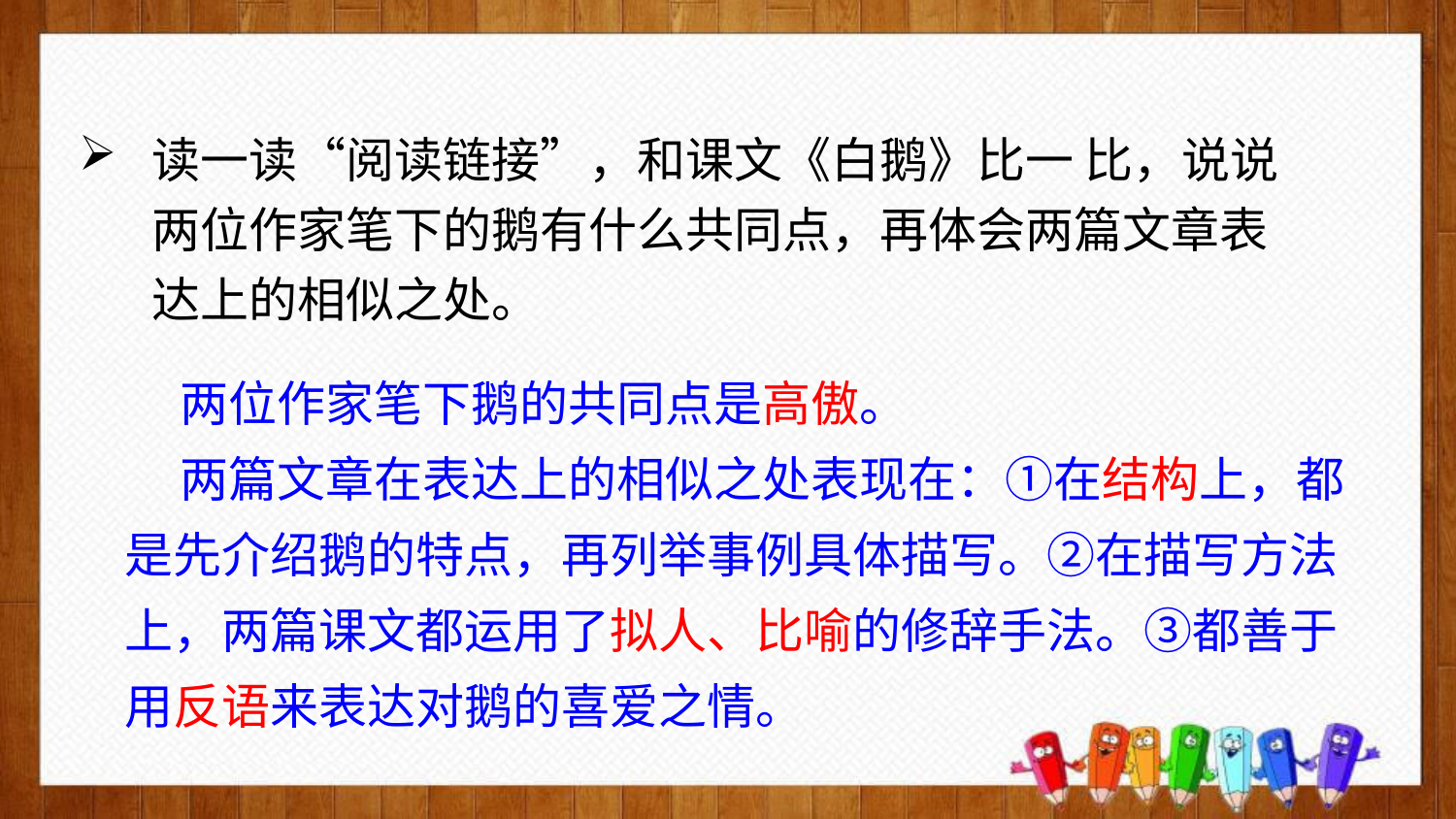

读一读“阅读链接”，和课文《白鹅》比一 比，说说两位作家笔下的鹅有什么共同点，再体会两篇文章表达上的相似之处。
    两位作家笔下鹅的共同点是高傲。
    两篇文章在表达上的相似之处表现在：①在结构上，都是先介绍鹅的特点，再列举事例具体描写。②在描写方法上，两篇课文都运用了拟人、比喻的修辞手法。③都善于用反语来表达对鹅的喜爱之情。